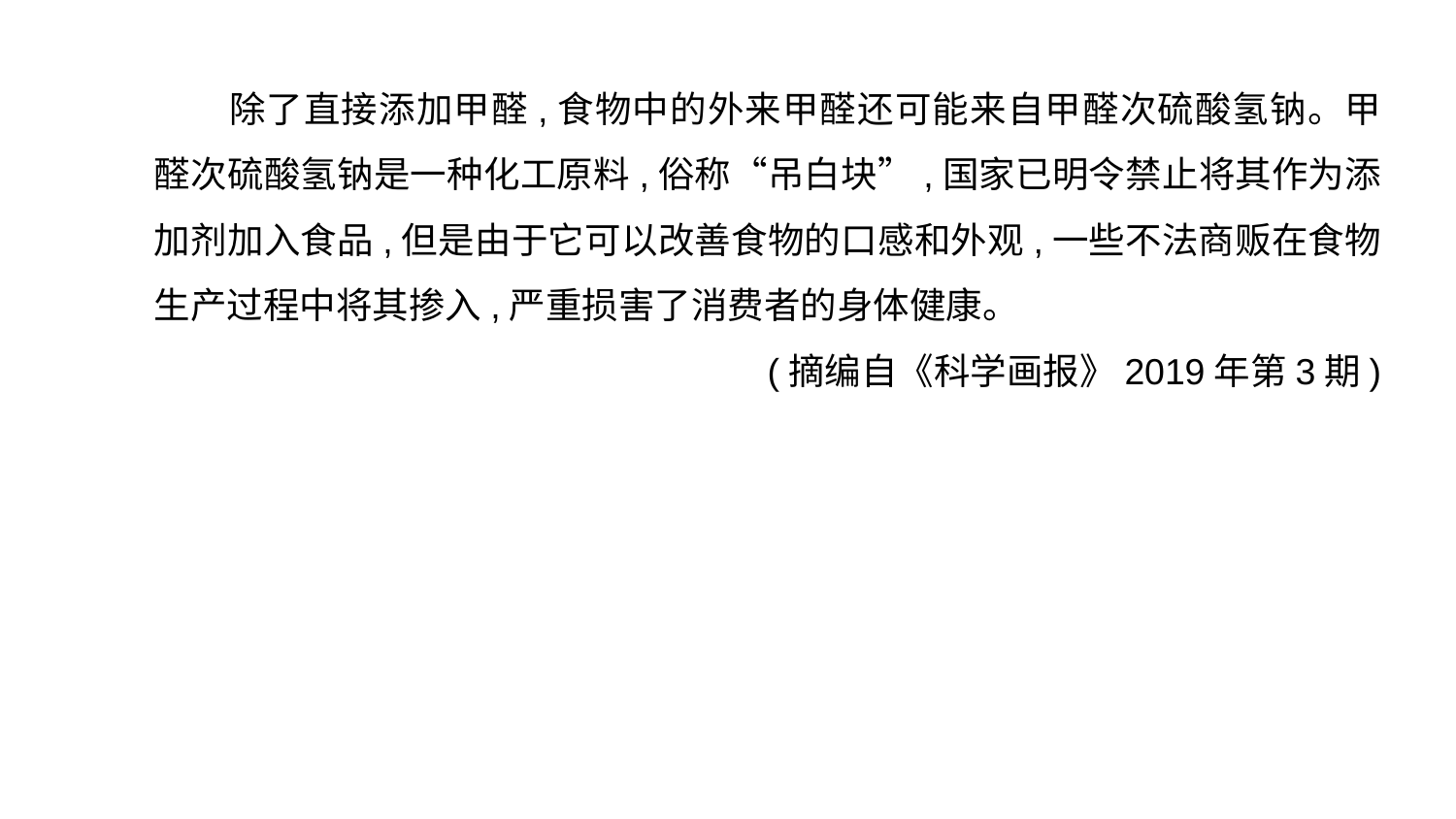

除了直接添加甲醛,食物中的外来甲醛还可能来自甲醛次硫酸氢钠。甲醛次硫酸氢钠是一种化工原料,俗称“吊白块”,国家已明令禁止将其作为添加剂加入食品,但是由于它可以改善食物的口感和外观,一些不法商贩在食物生产过程中将其掺入,严重损害了消费者的身体健康。
(摘编自《科学画报》2019年第3期)